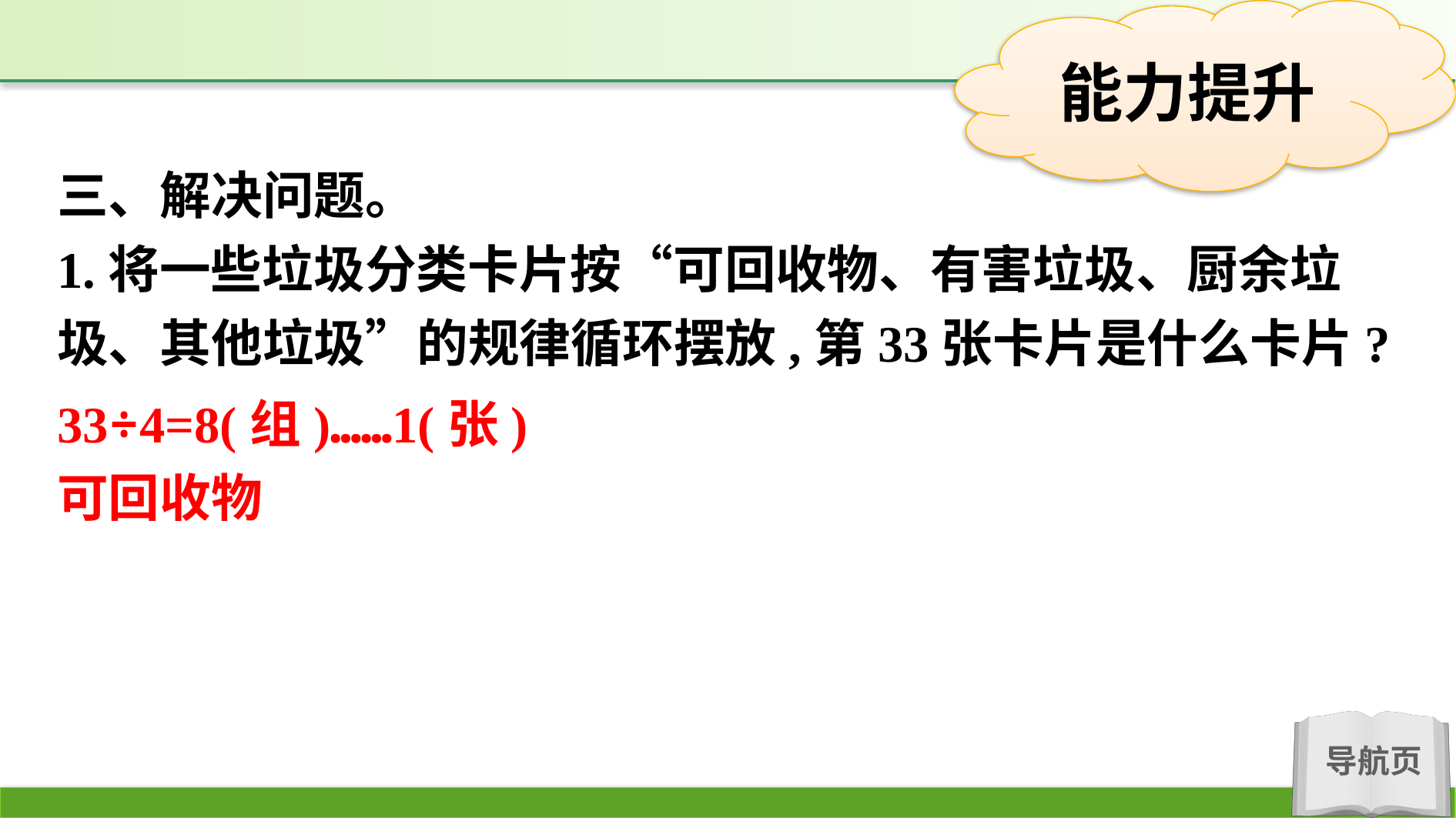

三、解决问题。
1.将一些垃圾分类卡片按“可回收物、有害垃圾、厨余垃圾、其他垃圾”的规律循环摆放,第33张卡片是什么卡片?
33÷4=8(组)……1(张)
可回收物